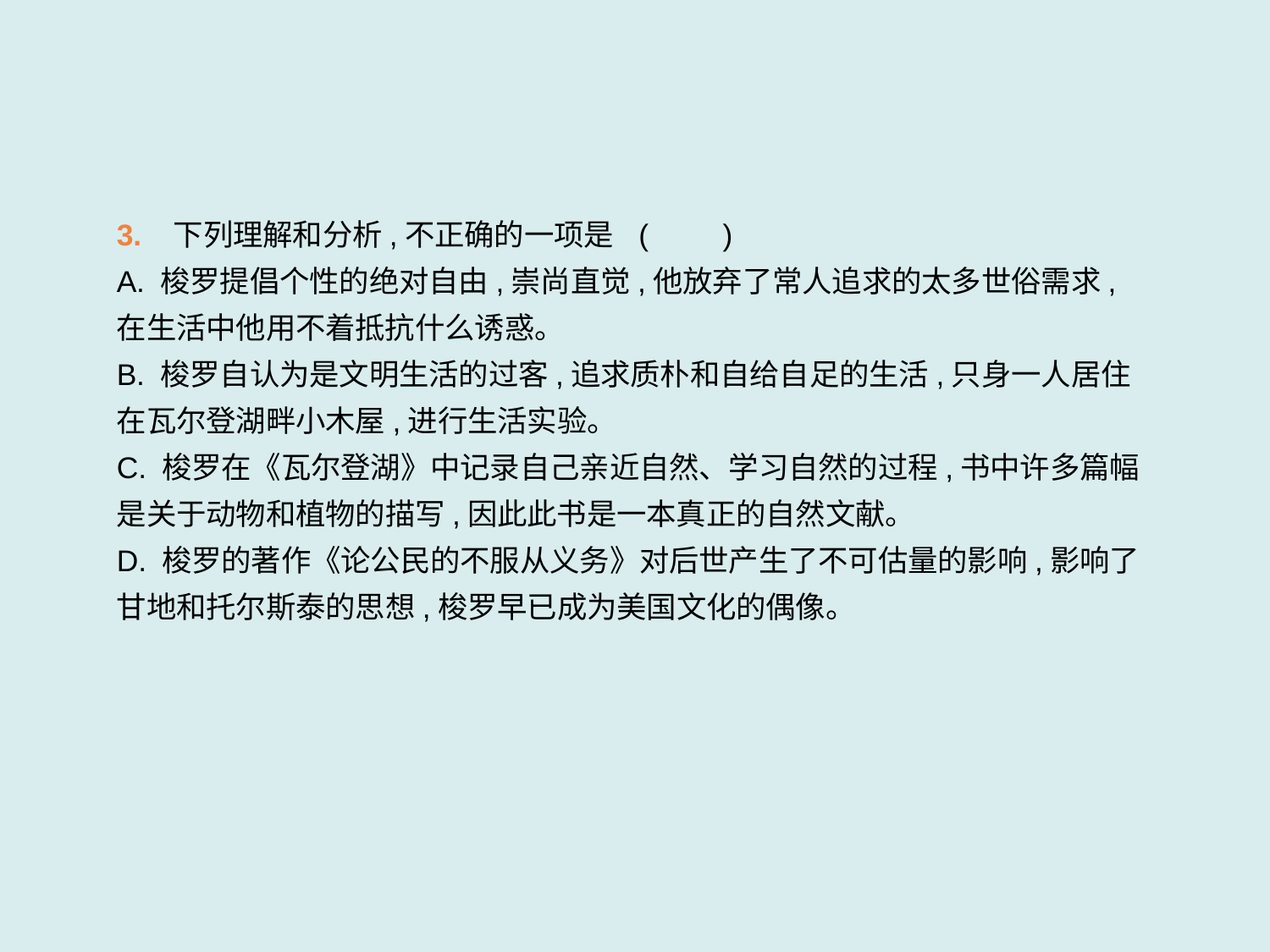

3.   下列理解和分析,不正确的一项是	 (　　)
A. 梭罗提倡个性的绝对自由,崇尚直觉,他放弃了常人追求的太多世俗需求,在生活中他用不着抵抗什么诱惑。
B. 梭罗自认为是文明生活的过客,追求质朴和自给自足的生活,只身一人居住在瓦尔登湖畔小木屋,进行生活实验。
C. 梭罗在《瓦尔登湖》中记录自己亲近自然、学习自然的过程,书中许多篇幅是关于动物和植物的描写,因此此书是一本真正的自然文献。
D. 梭罗的著作《论公民的不服从义务》对后世产生了不可估量的影响,影响了甘地和托尔斯泰的思想,梭罗早已成为美国文化的偶像。